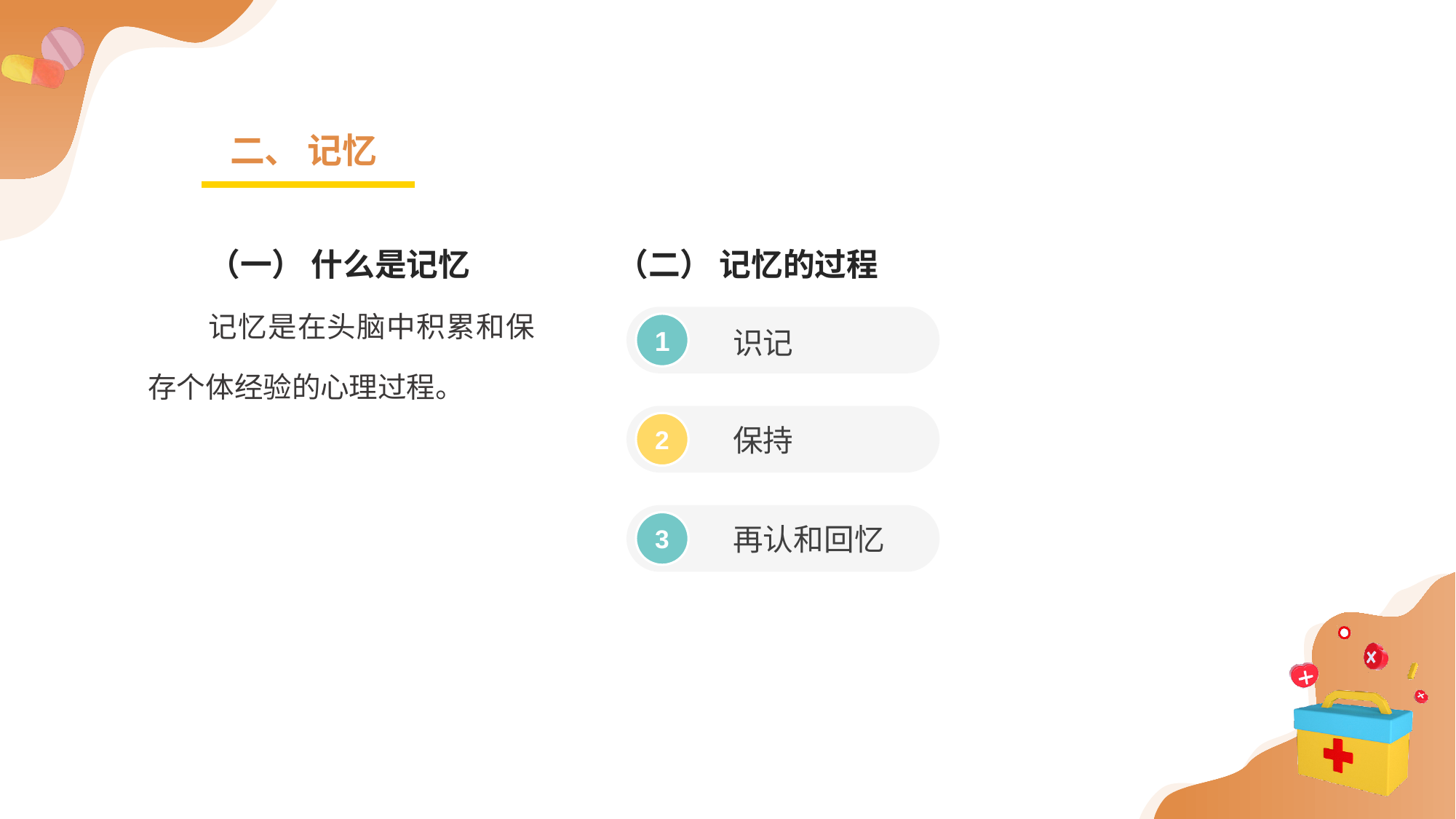

二、 记忆
（一） 什么是记忆
记忆是在头脑中积累和保存个体经验的心理过程。
（二） 记忆的过程
识记

1
保持

2
再认和回忆

3